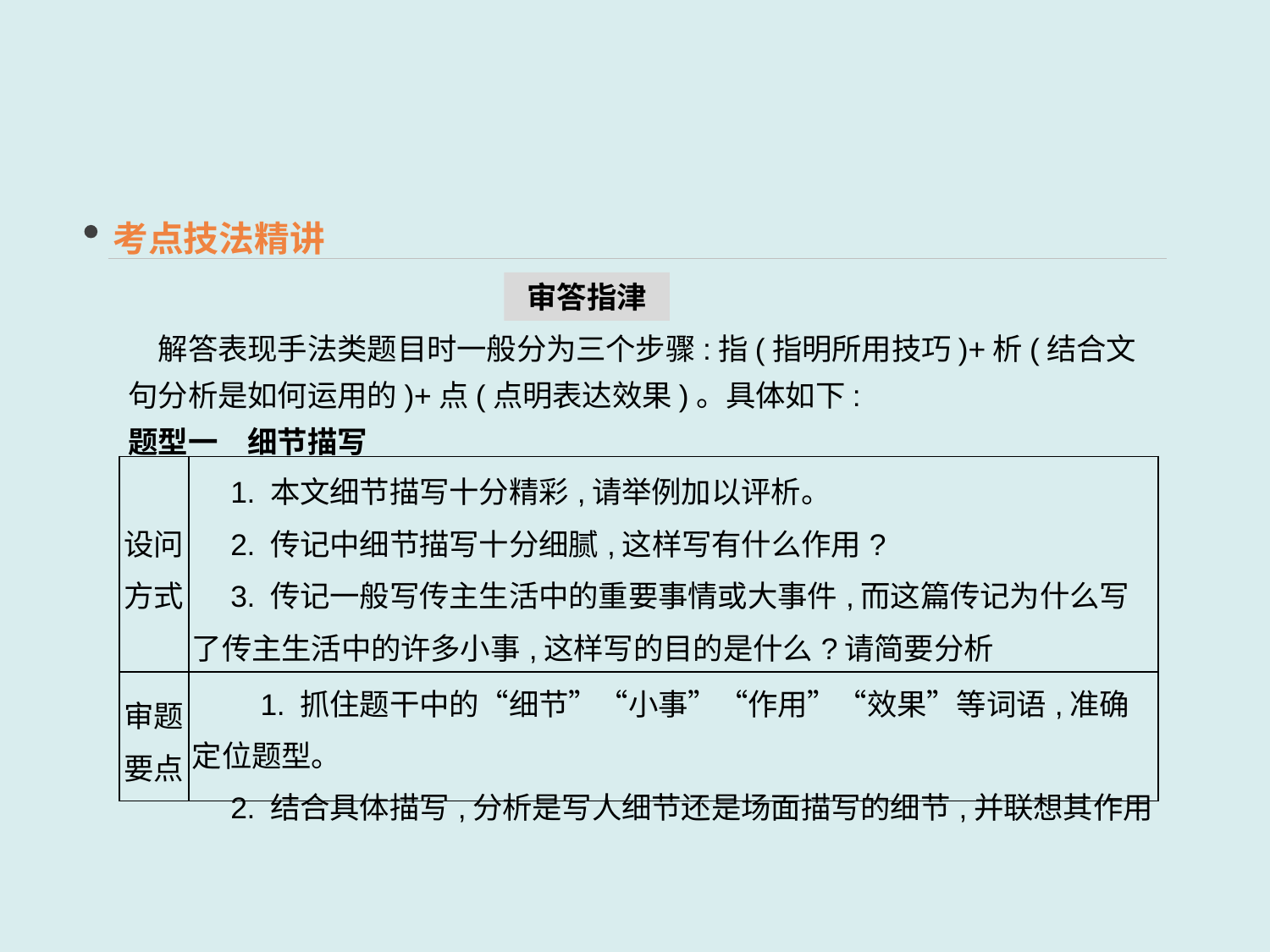

考点技法精讲

审答指津
　解答表现手法类题目时一般分为三个步骤:指(指明所用技巧)+析(结合文句分析是如何运用的)+点(点明表达效果)。具体如下:
题型一　细节描写
| 设问方式 | 1. 本文细节描写十分精彩,请举例加以评析。 　2. 传记中细节描写十分细腻,这样写有什么作用? 　3. 传记一般写传主生活中的重要事情或大事件,而这篇传记为什么写了传主生活中的许多小事,这样写的目的是什么?请简要分析 |
| --- | --- |
| 审题要点 | 1. 抓住题干中的“细节”“小事”“作用”“效果”等词语,准确定位题型。 　2. 结合具体描写,分析是写人细节还是场面描写的细节,并联想其作用 |